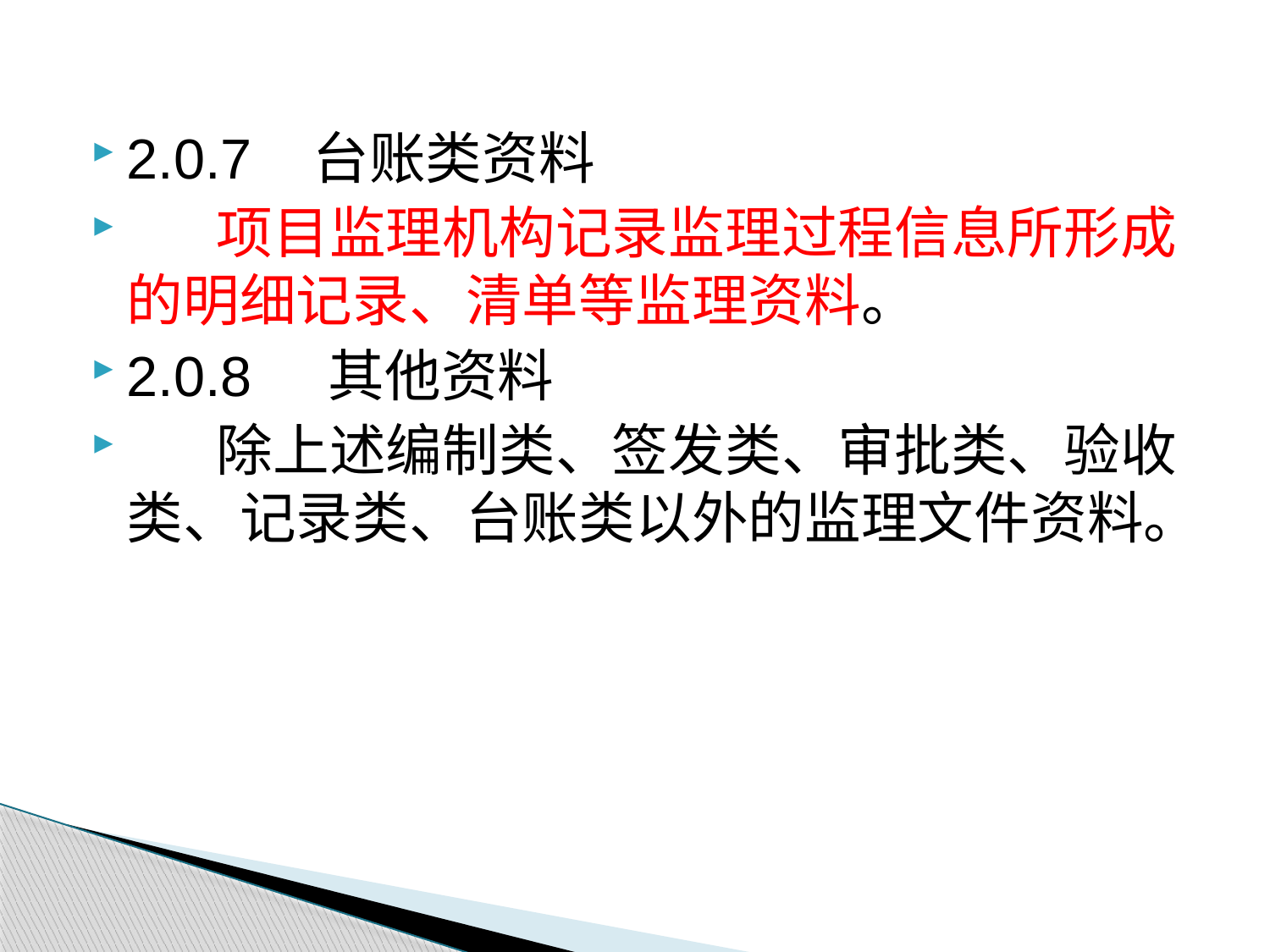

2.0.7   台账类资料
      项目监理机构记录监理过程信息所形成的明细记录、清单等监理资料。
2.0.8    其他资料
      除上述编制类、签发类、审批类、验收类、记录类、台账类以外的监理文件资料。